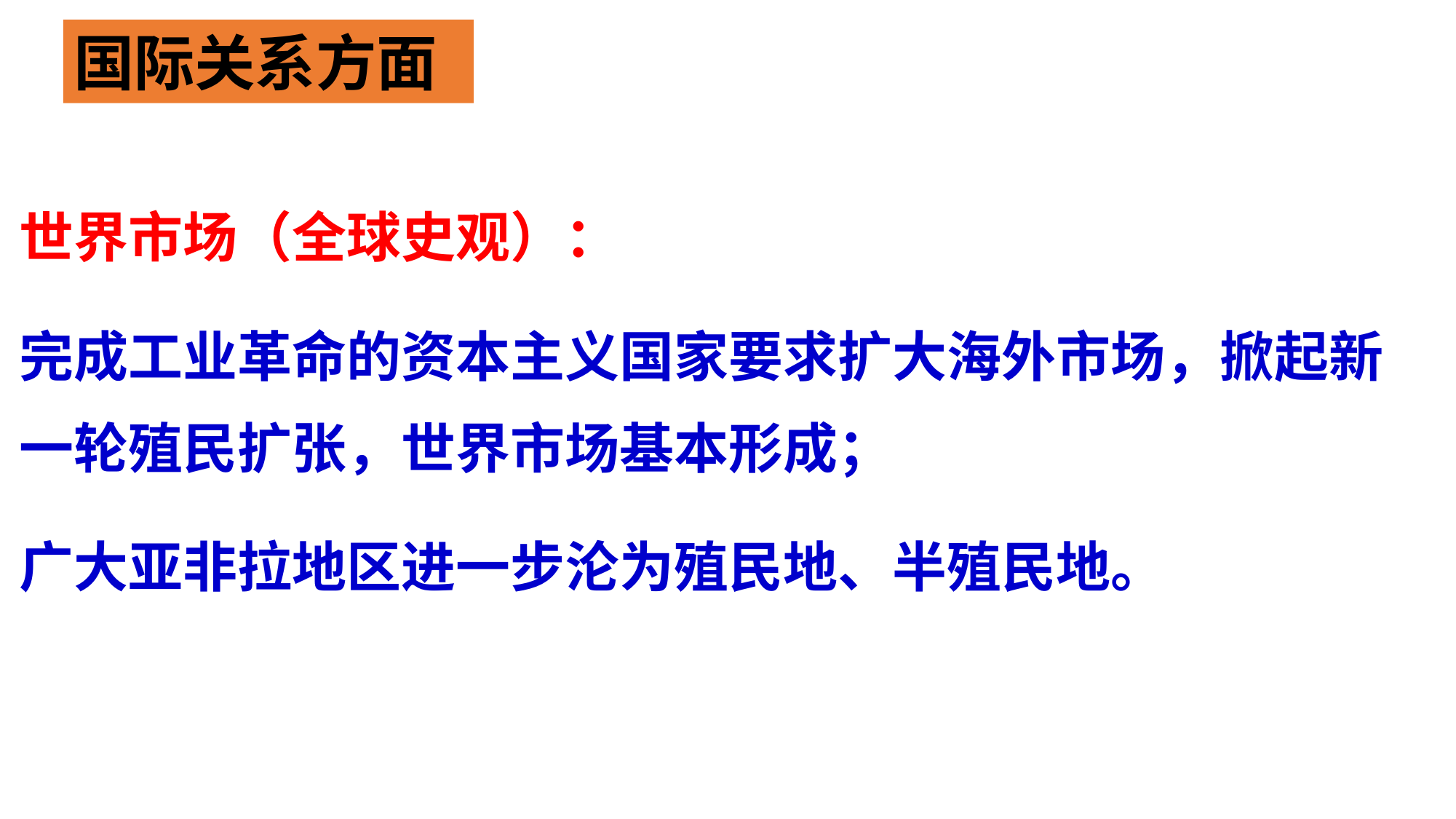

国际关系方面
世界市场（全球史观）：
完成工业革命的资本主义国家要求扩大海外市场，掀起新一轮殖民扩张，世界市场基本形成；
广大亚非拉地区进一步沦为殖民地、半殖民地。